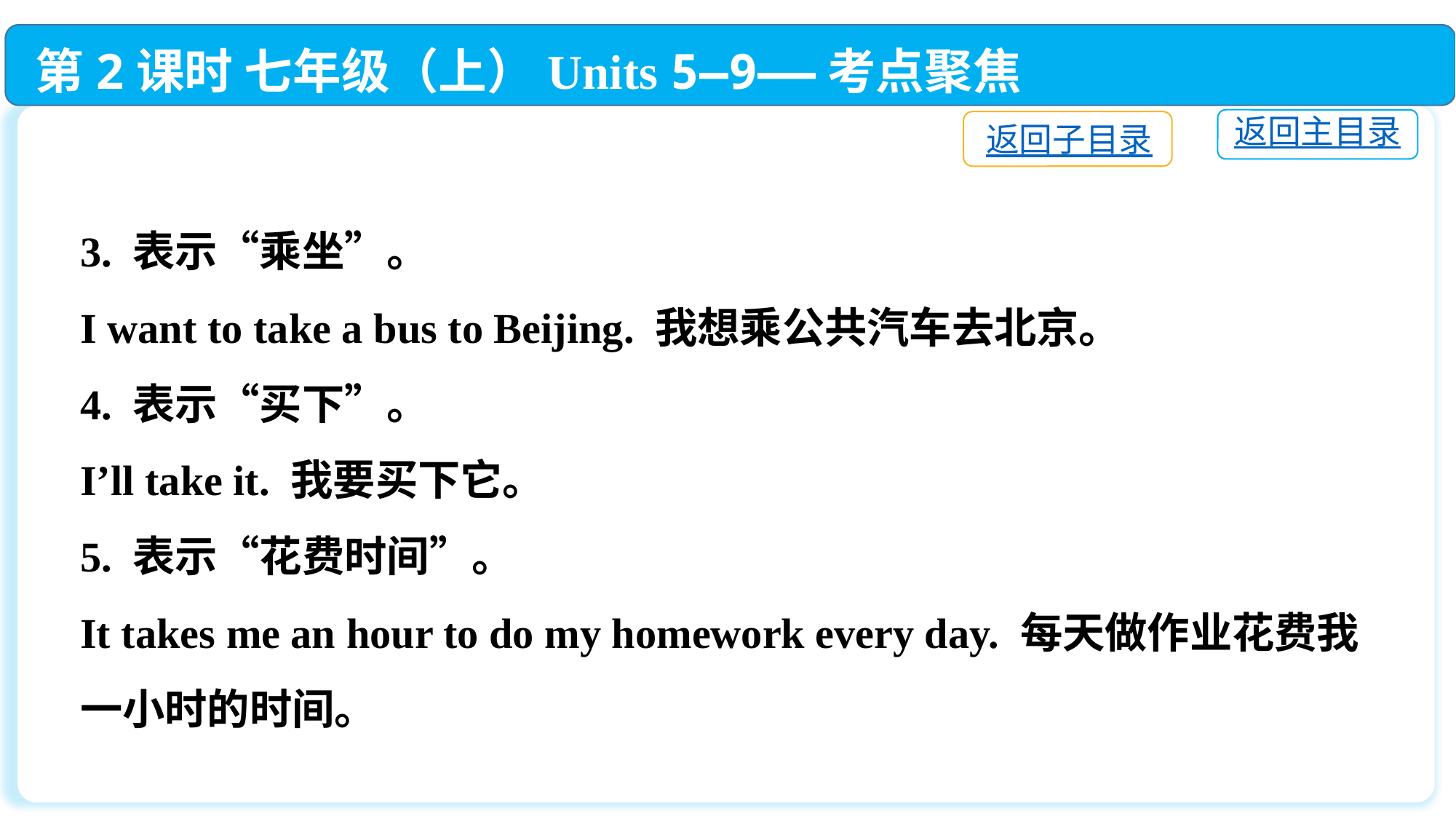

第2课时 七年级（上）Units 5—9——考点聚焦

返回主目录

返回子目录
3. 表示“乘坐”。
I want to take a bus to Beijing. 我想乘公共汽车去北京。
4. 表示“买下”。
I’ll take it. 我要买下它。
5. 表示“花费时间”。
It takes me an hour to do my homework every day. 每天做作业花费我一小时的时间。